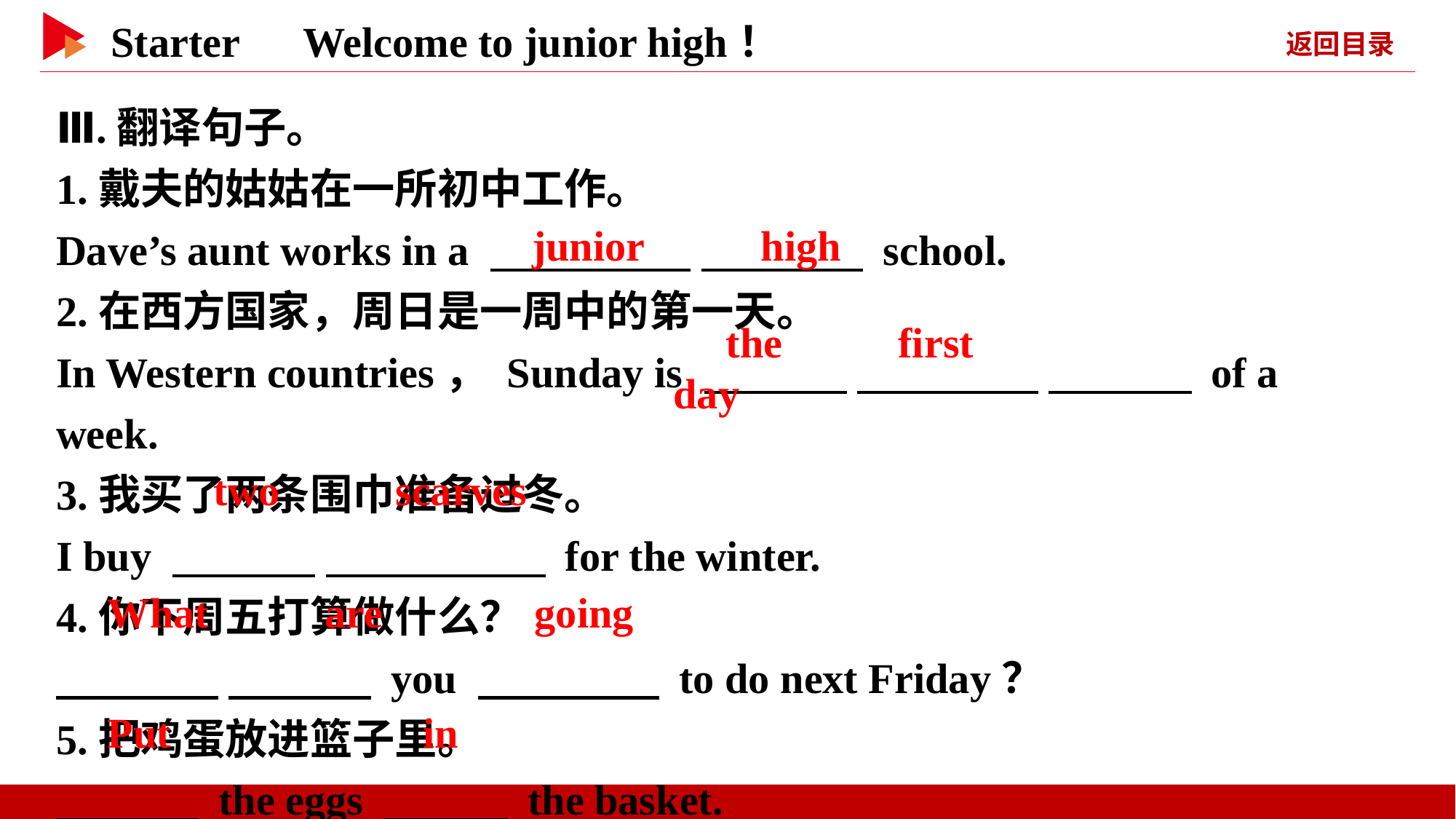

Ⅲ.翻译句子。
1.戴夫的姑姑在一所初中工作。
Dave’s aunt works in a 　            　 　        　 school.
2.在西方国家，周日是一周中的第一天。
In Western countries， Sunday is 　      　 　          　 　      　 of a week.
3.我买了两条围巾准备过冬。
I buy 　      　 　              　 for the winter.
4.你下周五打算做什么？
　        　 　      　 you 　          　 to do next Friday？
5.把鸡蛋放进篮子里。
　      　 the eggs 　    　 the basket.
　junior　 　high
　the　 　first　 　day
　two　 　scarves
　What　 　are
　going
　Put
　in